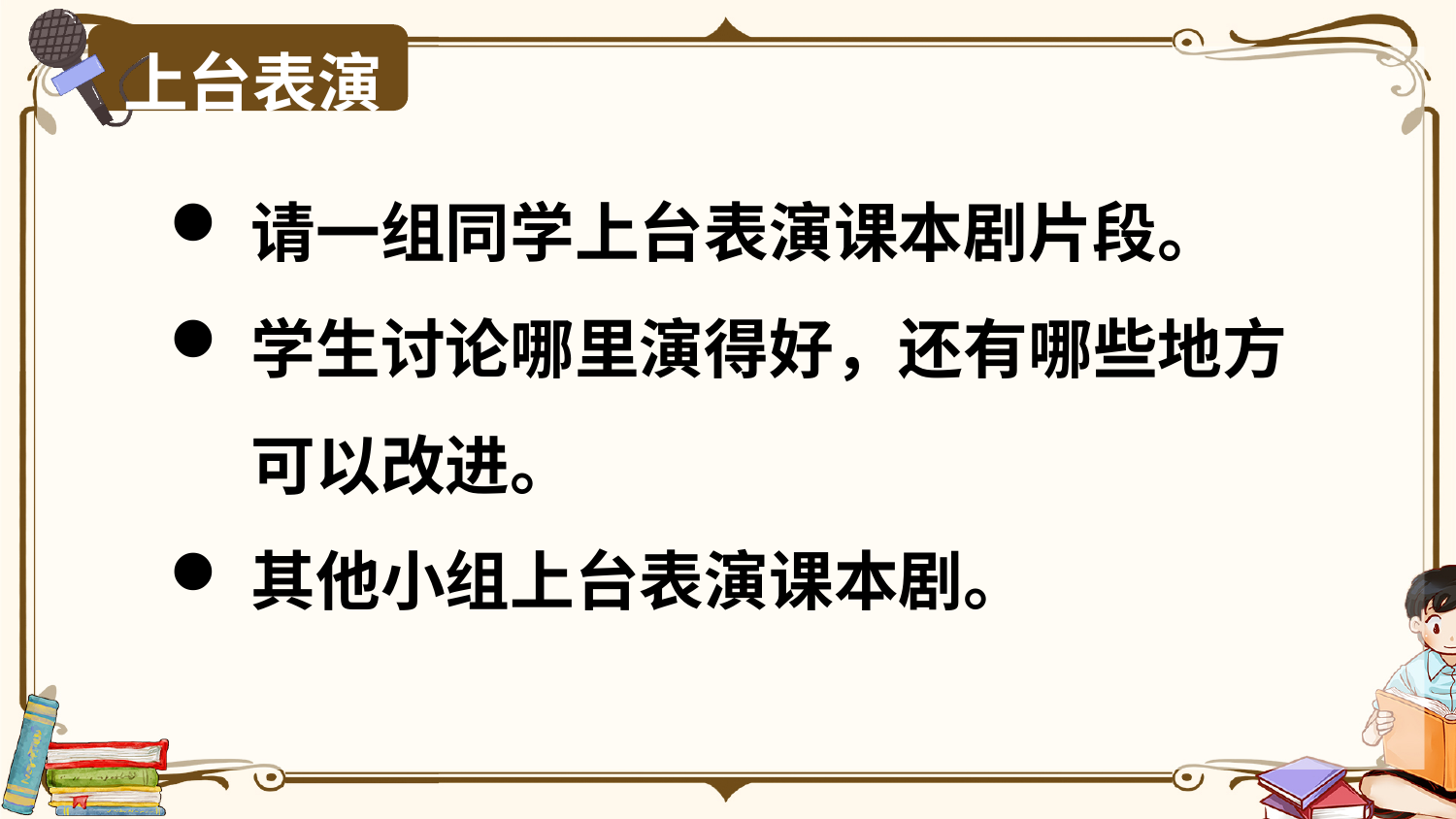

上台表演
请一组同学上台表演课本剧片段。
学生讨论哪里演得好，还有哪些地方可以改进。
其他小组上台表演课本剧。